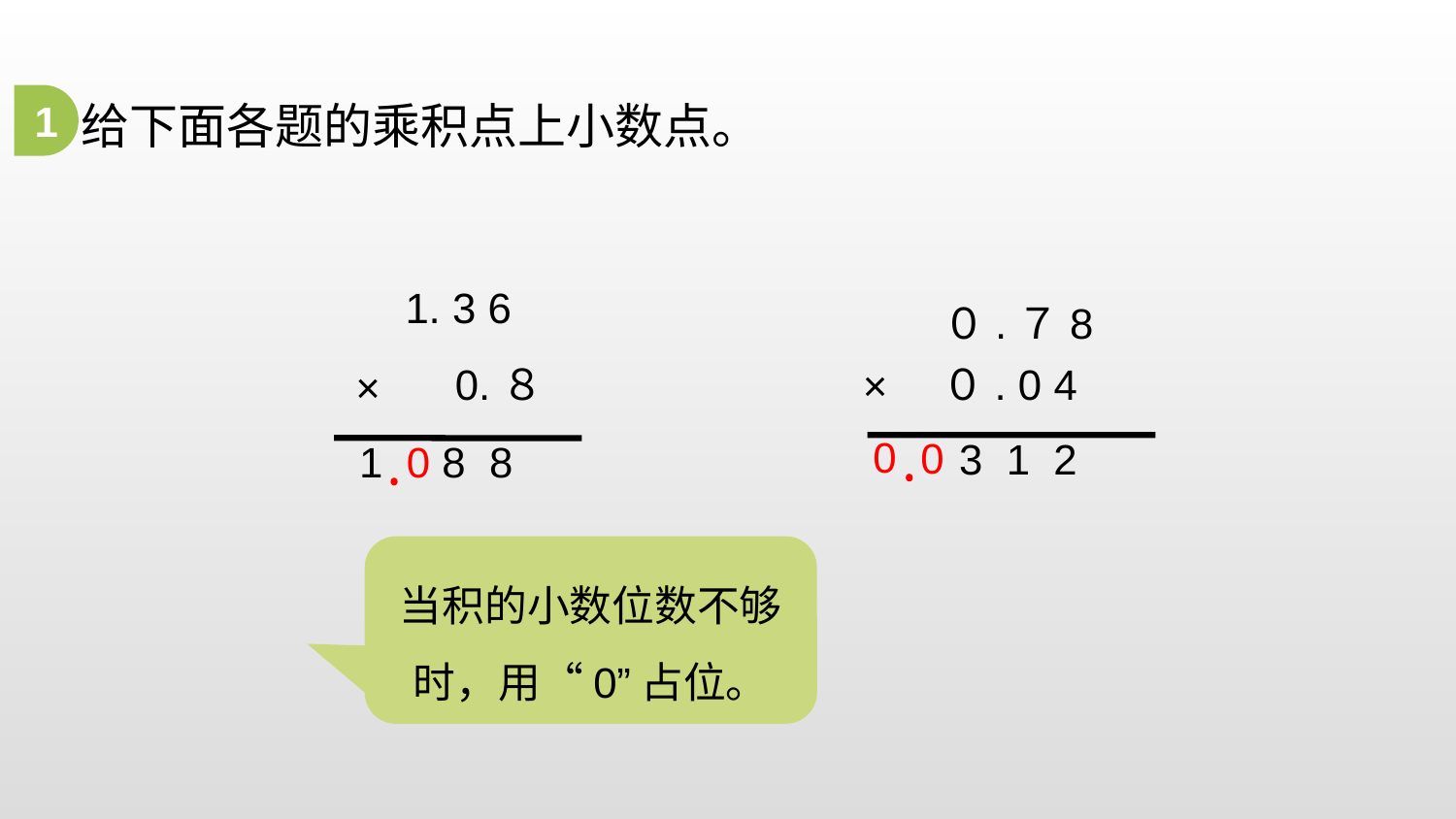

1
给下面各题的乘积点上小数点。
1. 3 6
０.７8
  0.８
０. 0 4
×
×
3  1  2
1  0 8  8

0
0

当积的小数位数不够时，用“0”占位。